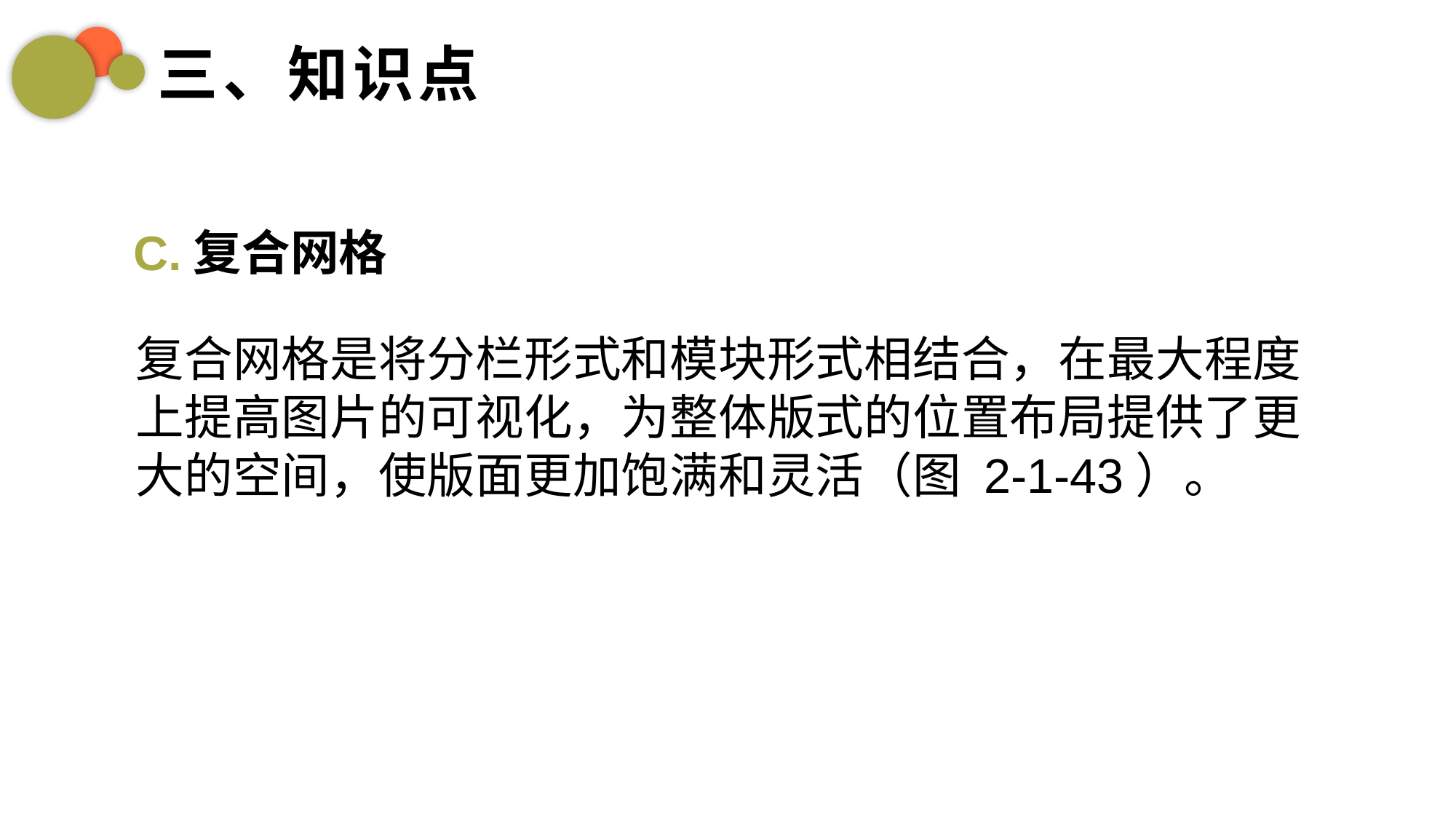

三、知识点
C.复合网格
复合网格是将分栏形式和模块形式相结合，在最大程度上提高图片的可视化，为整体版式的位置布局提供了更大的空间，使版面更加饱满和灵活（图 2-1-43）。